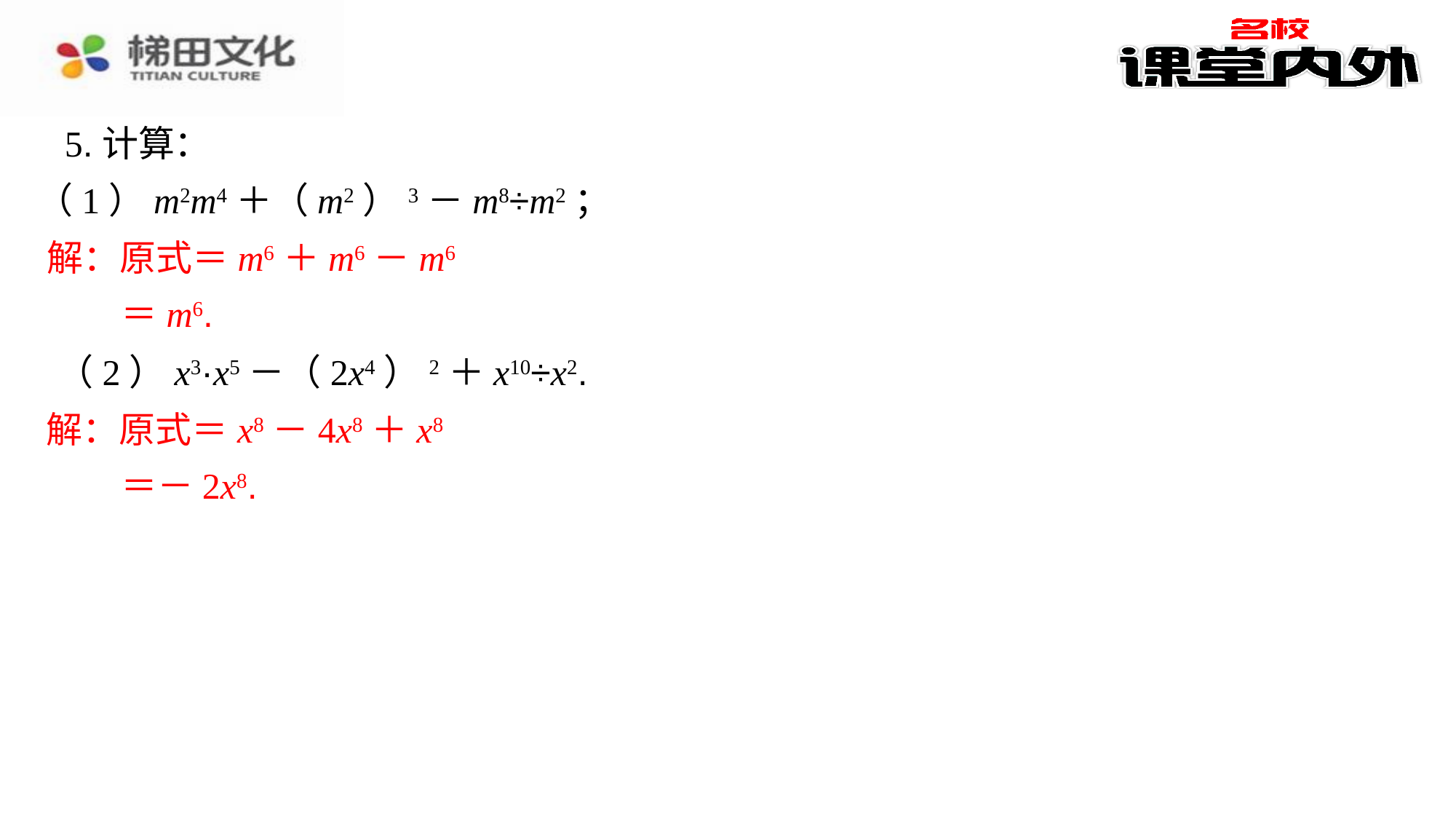

5.计算：
（1）m2m4＋（m2）3－m8÷m2；
解：原式＝m6＋m6－m6
        ＝m6.
（2）x3·x5－（2x4）2＋x10÷x2.
解：原式＝x8－4x8＋x8
        ＝－2x8.